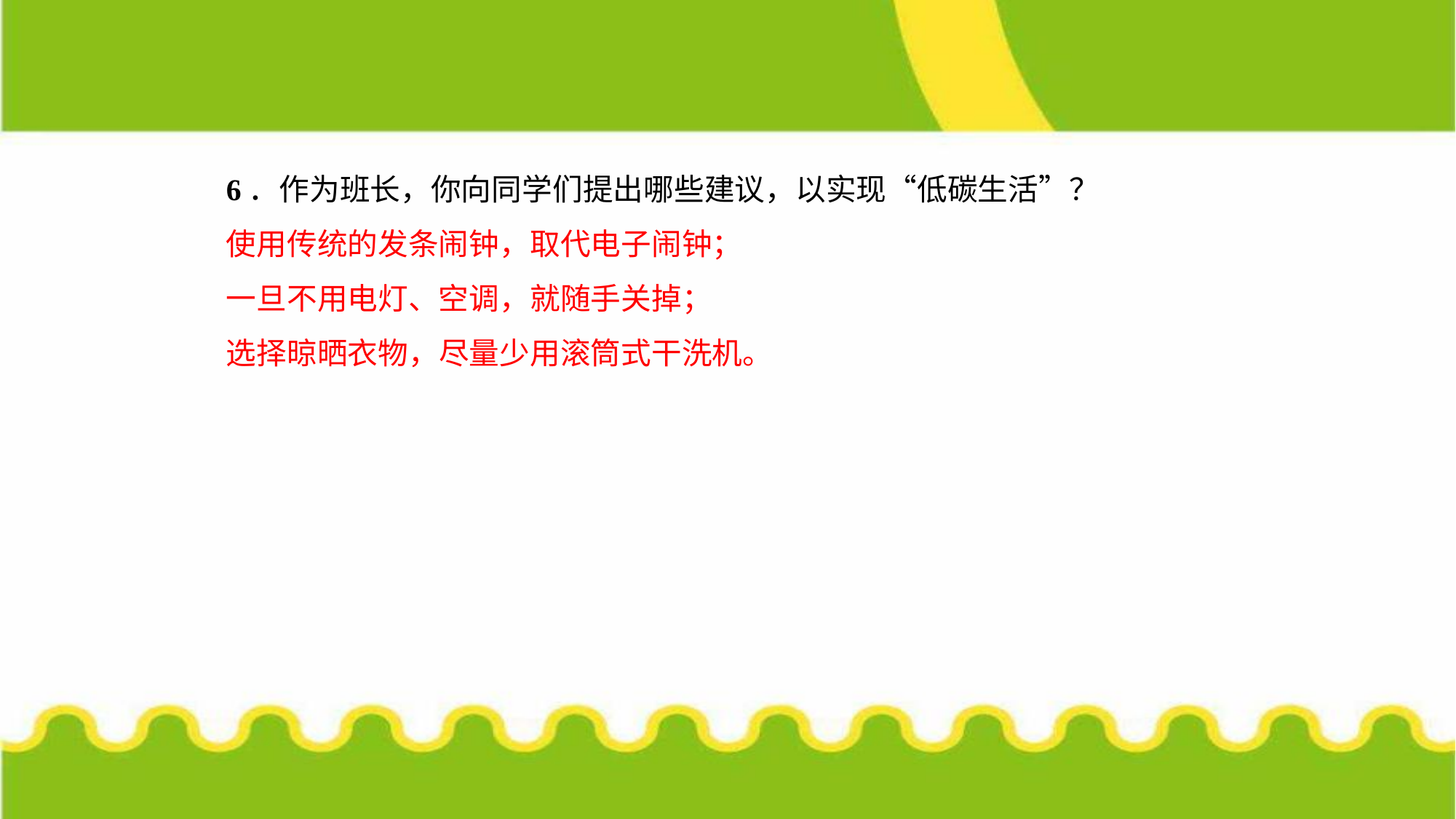

6．作为班长，你向同学们提出哪些建议，以实现“低碳生活”？
使用传统的发条闹钟，取代电子闹钟；
一旦不用电灯、空调，就随手关掉；
选择晾晒衣物，尽量少用滚筒式干洗机。